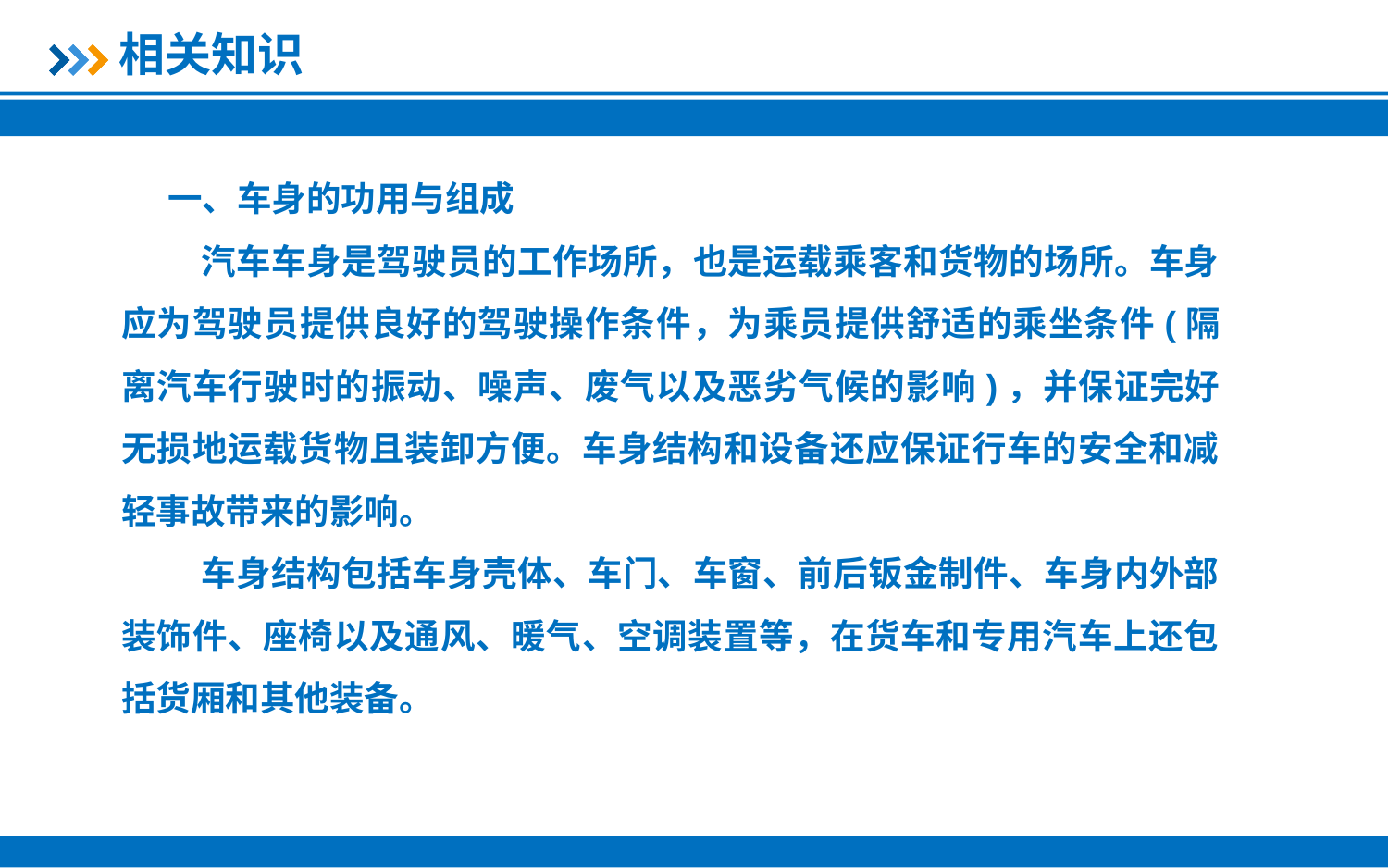

相关知识
一、车身的功用与组成
   汽车车身是驾驶员的工作场所，也是运载乘客和货物的场所。车身应为驾驶员提供良好的驾驶操作条件，为乘员提供舒适的乘坐条件(隔离汽车行驶时的振动、噪声、废气以及恶劣气候的影响)，并保证完好无损地运载货物且装卸方便。车身结构和设备还应保证行车的安全和减轻事故带来的影响。
   车身结构包括车身壳体、车门、车窗、前后钣金制件、车身内外部装饰件、座椅以及通风、暖气、空调装置等，在货车和专用汽车上还包括货厢和其他装备。